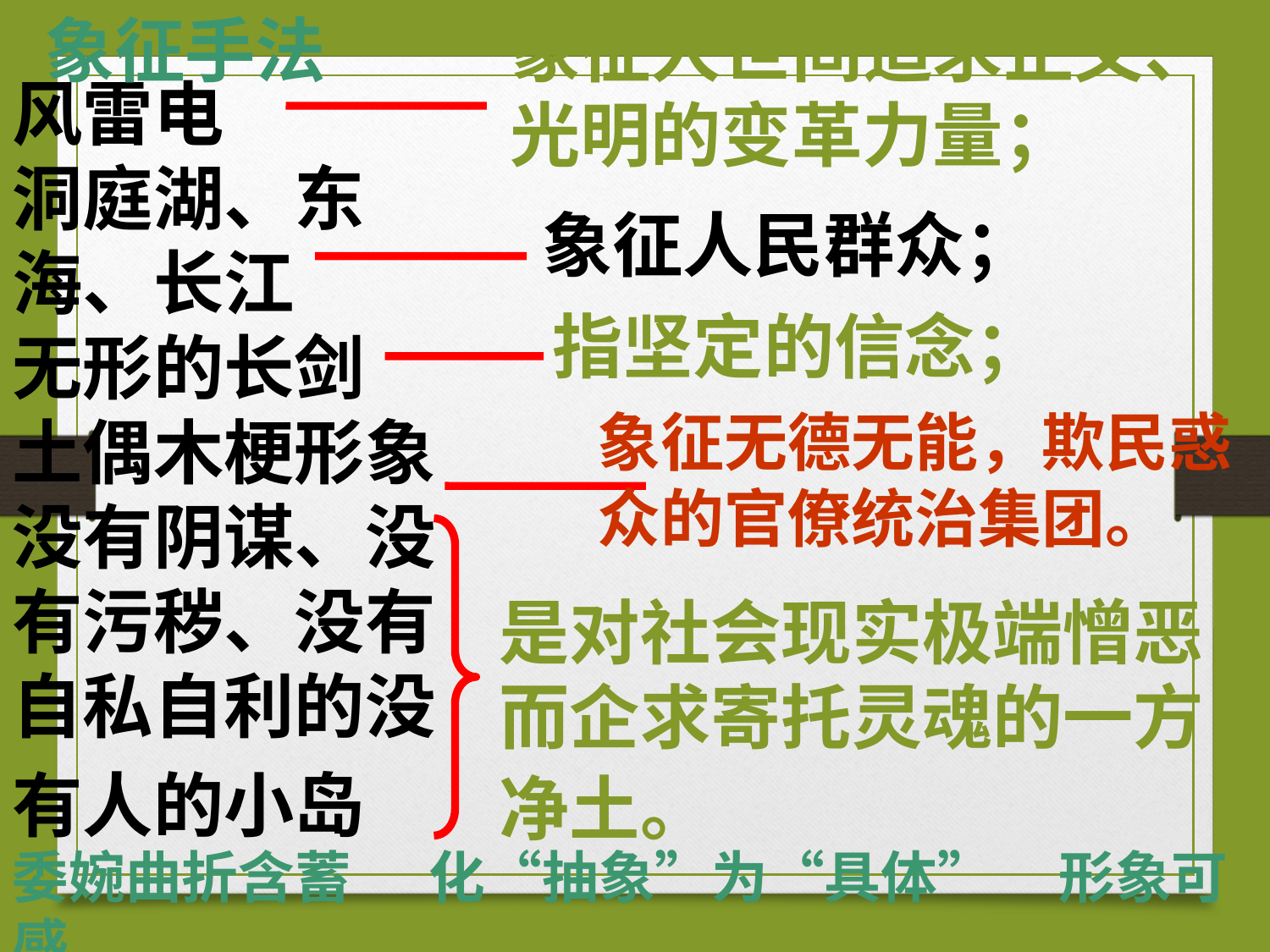

象征手法
象征人世间追求正义、光明的变革力量；
风雷电
洞庭湖、东海、长江
无形的长剑
土偶木梗形象
没有阴谋、没有污秽、没有自私自利的没有人的小岛

象征人民群众；

指坚定的信念；

象征无德无能，欺民惑众的官僚统治集团。

是对社会现实极端憎恶而企求寄托灵魂的一方净土。
委婉曲折含蓄      化“抽象”为“具体”     形象可感